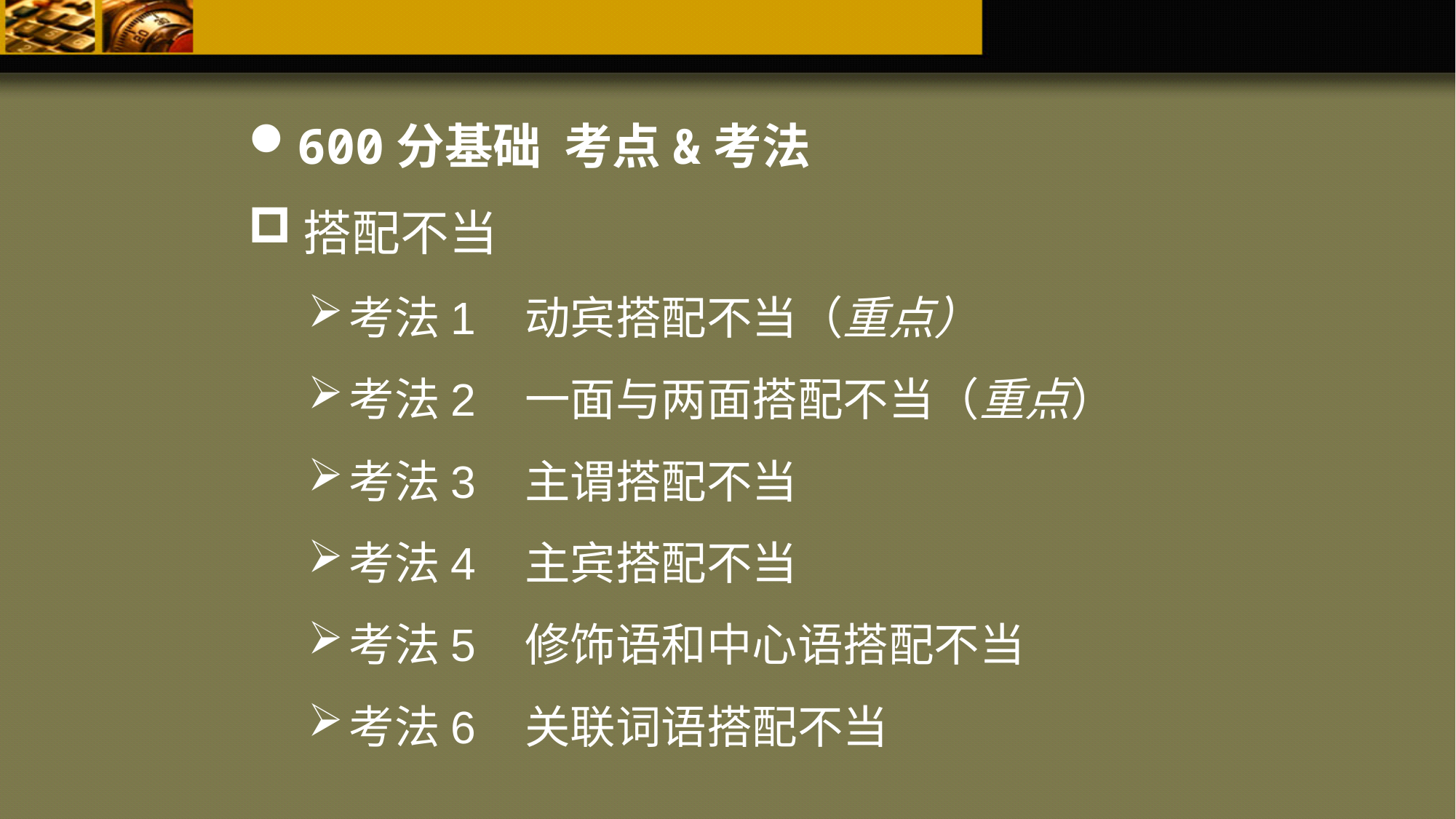

600分基础  考点&考法
搭配不当
考法1   动宾搭配不当（重点）
考法2   一面与两面搭配不当（重点）
考法3   主谓搭配不当
考法4   主宾搭配不当
考法5   修饰语和中心语搭配不当
考法6   关联词语搭配不当